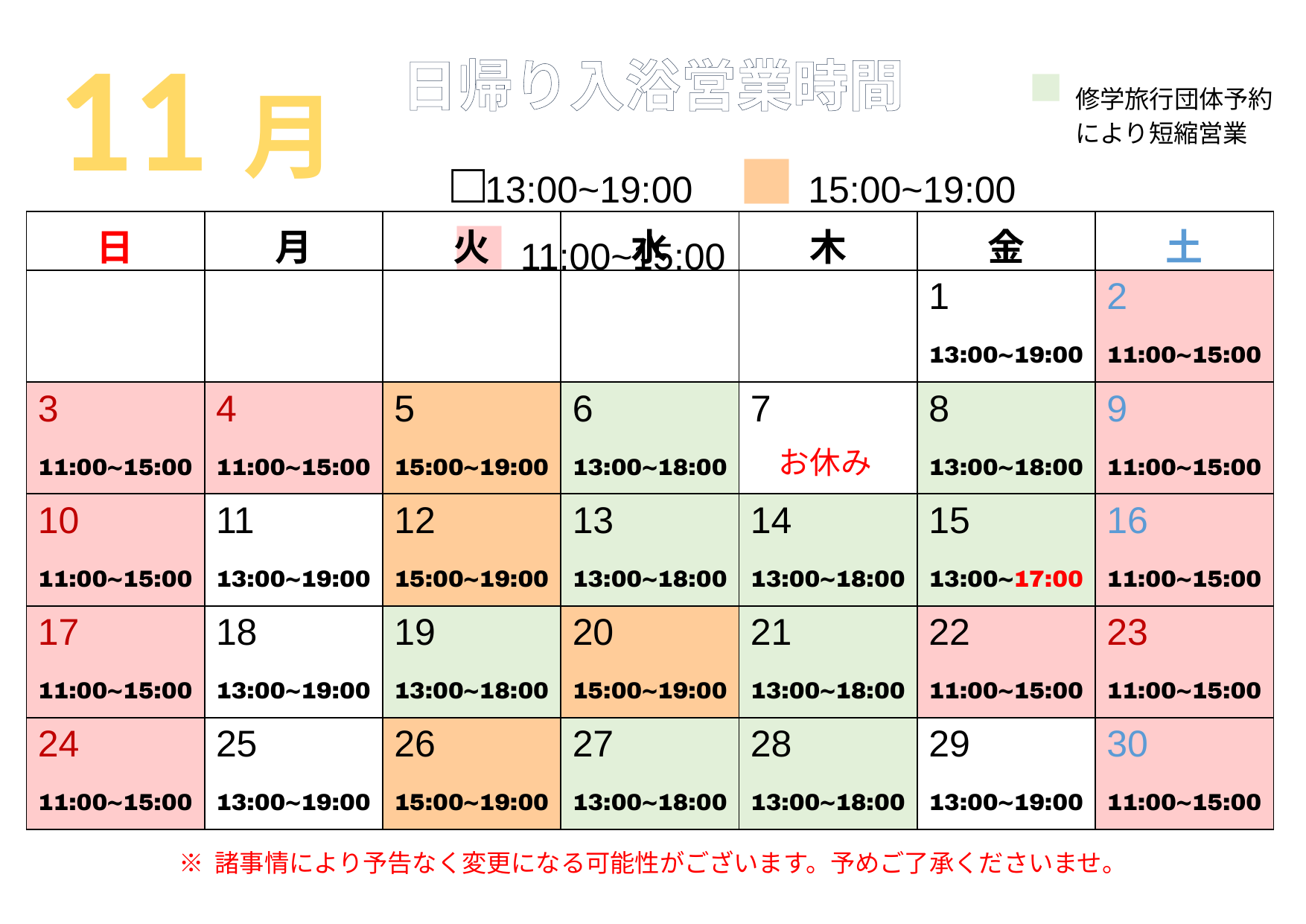

11月
日帰り入浴営業時間
修学旅行団体予約
により短縮営業
■
□13:00~19:00　■15:00~19:00　■11:00~15:00
修学旅行
日程確認
| 日 | 月 | 火 | 水 | 木 | 金 | 土 |
| --- | --- | --- | --- | --- | --- | --- |
|  |  |  |  |  | 1 13:00~19:00 | 2 11:00~15:00 |
| 3 11:00~15:00 | 4 11:00~15:00 | 5 15:00~19:00 | 6 13:00~18:00 | 7 | 8 13:00~18:00 | 9 11:00~15:00 |
| 10 11:00~15:00 | 11 13:00~19:00 | 12 15:00~19:00 | 13 13:00~18:00 | 14 13:00~18:00 | 15 13:00~17:00 | 16 11:00~15:00 |
| 17 11:00~15:00 | 18 13:00~19:00 | 19 13:00~18:00 | 20 15:00~19:00 | 21 13:00~18:00 | 22 11:00~15:00 | 23 11:00~15:00 |
| 24 11:00~15:00 | 25 13:00~19:00 | 26 15:00~19:00 | 27 13:00~18:00 | 28 13:00~18:00 | 29 13:00~19:00 | 30 11:00~15:00 |
お休み
※ 諸事情により予告なく変更になる可能性がございます。予めご了承くださいませ。